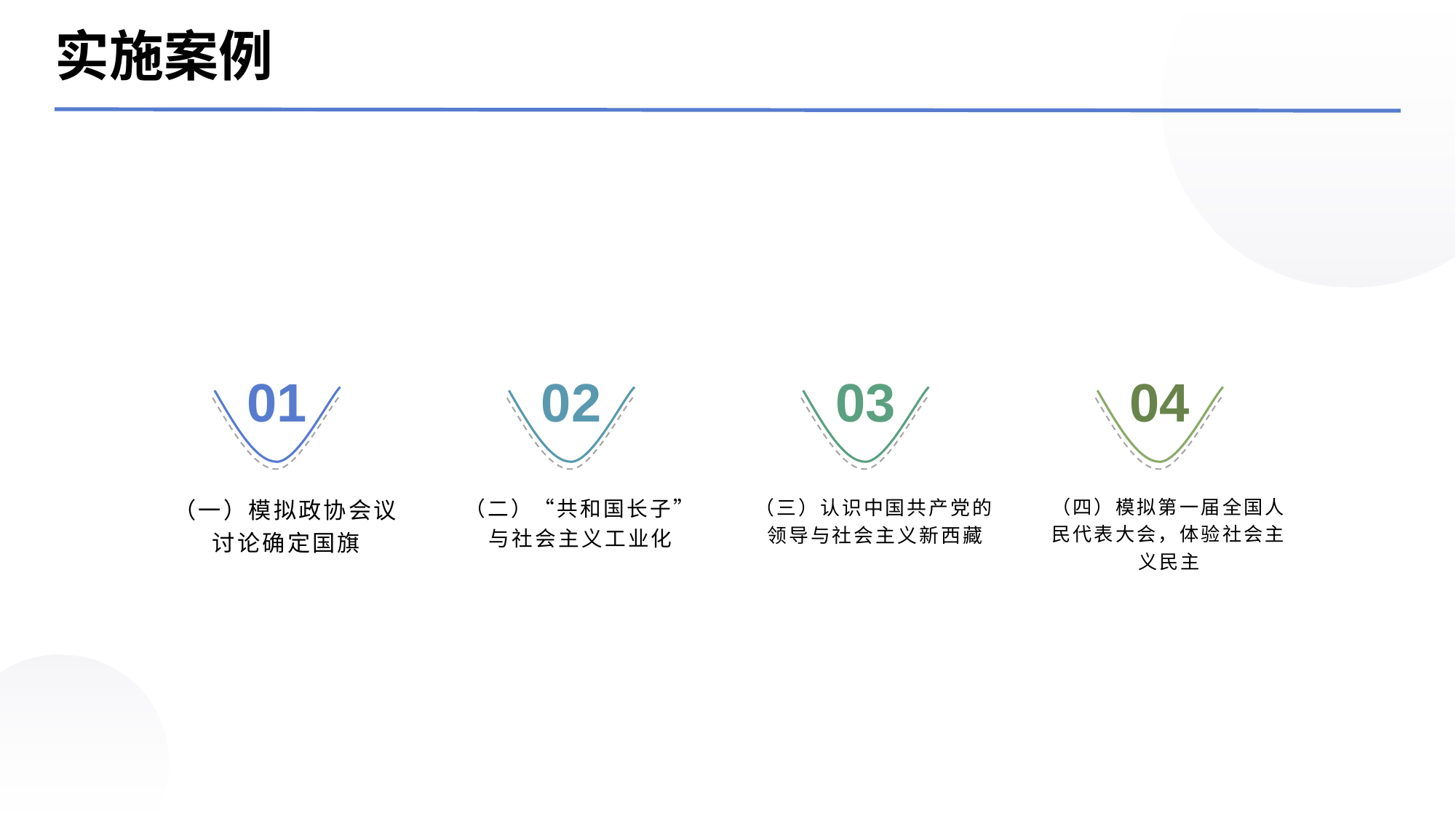

实施案例
01
02
03
04

（一）模拟政协会议讨论确定国旗
（二）“共和国长子”与社会主义工业化
（三）认识中国共产党的领导与社会主义新西藏
（四）模拟第一届全国人民代表大会，体验社会主义民主